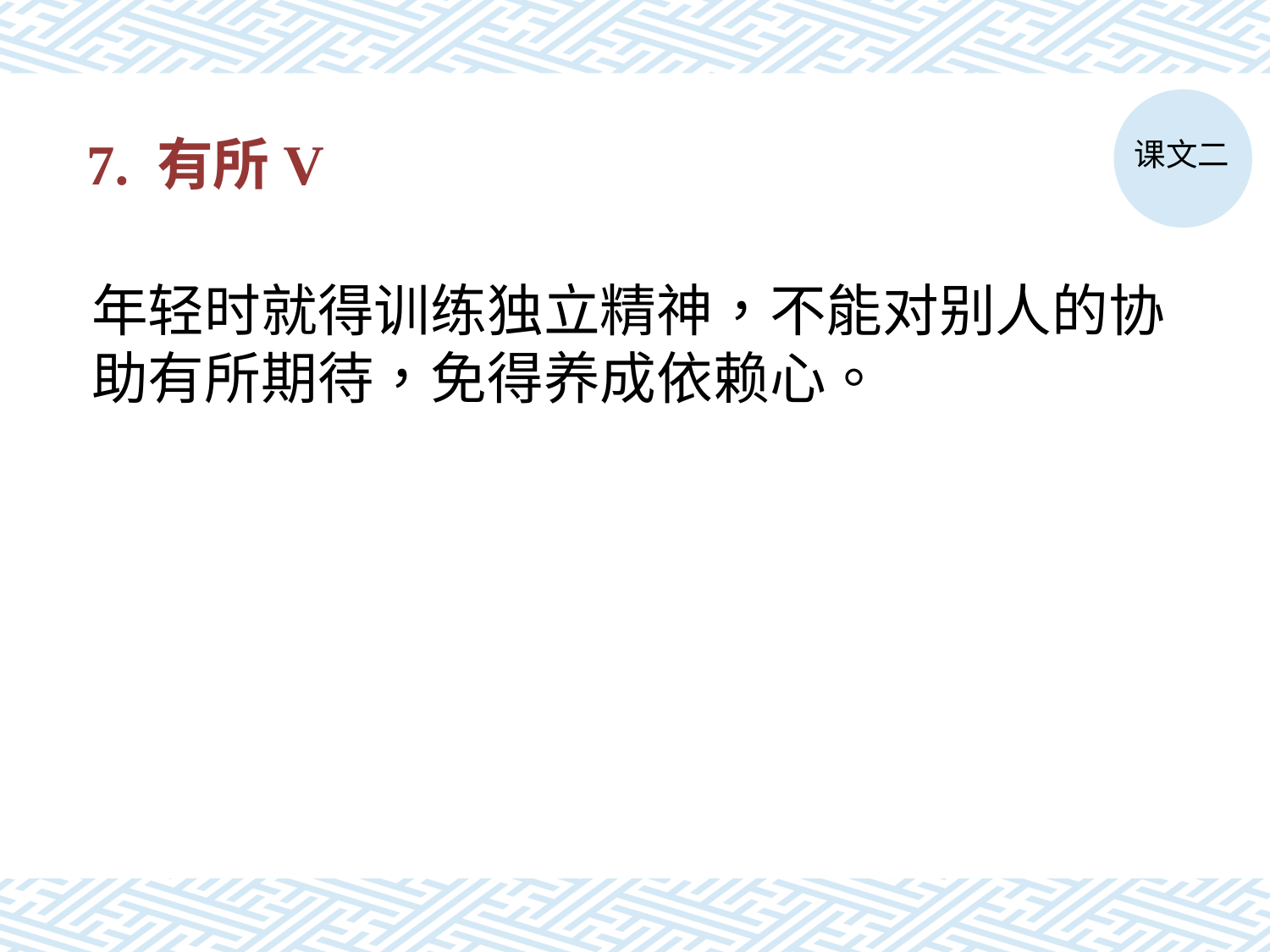

课文二
# 7. 有所V
年轻时就得训练独立精神，不能对别人的协助有所期待，免得养成依赖心。